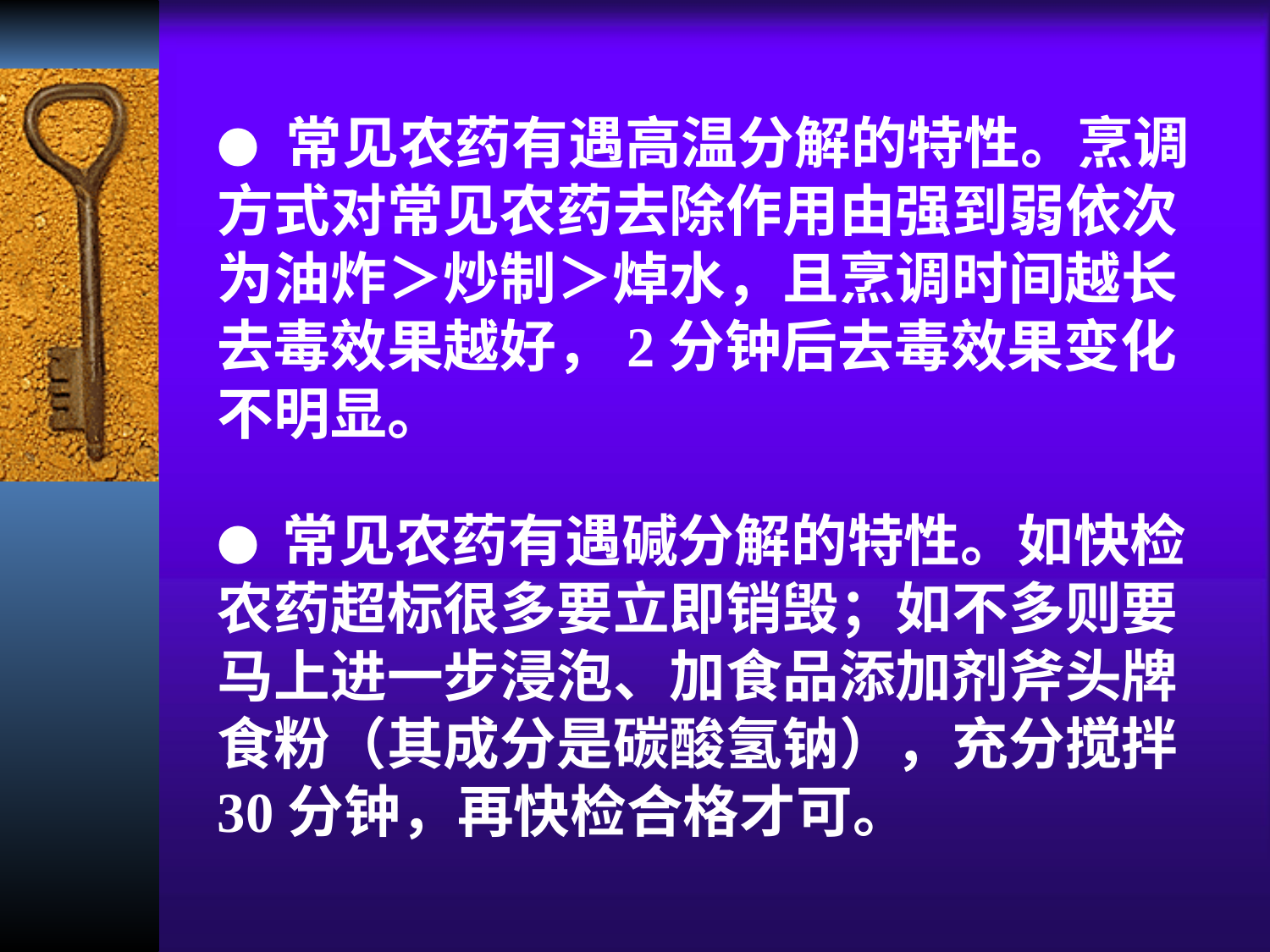

● 常见农药有遇高温分解的特性。烹调方式对常见农药去除作用由强到弱依次为油炸＞炒制＞焯水，且烹调时间越长去毒效果越好，2分钟后去毒效果变化不明显。

● 常见农药有遇碱分解的特性。如快检农药超标很多要立即销毁；如不多则要马上进一步浸泡、加食品添加剂斧头牌食粉（其成分是碳酸氢钠），充分搅拌30分钟，再快检合格才可。